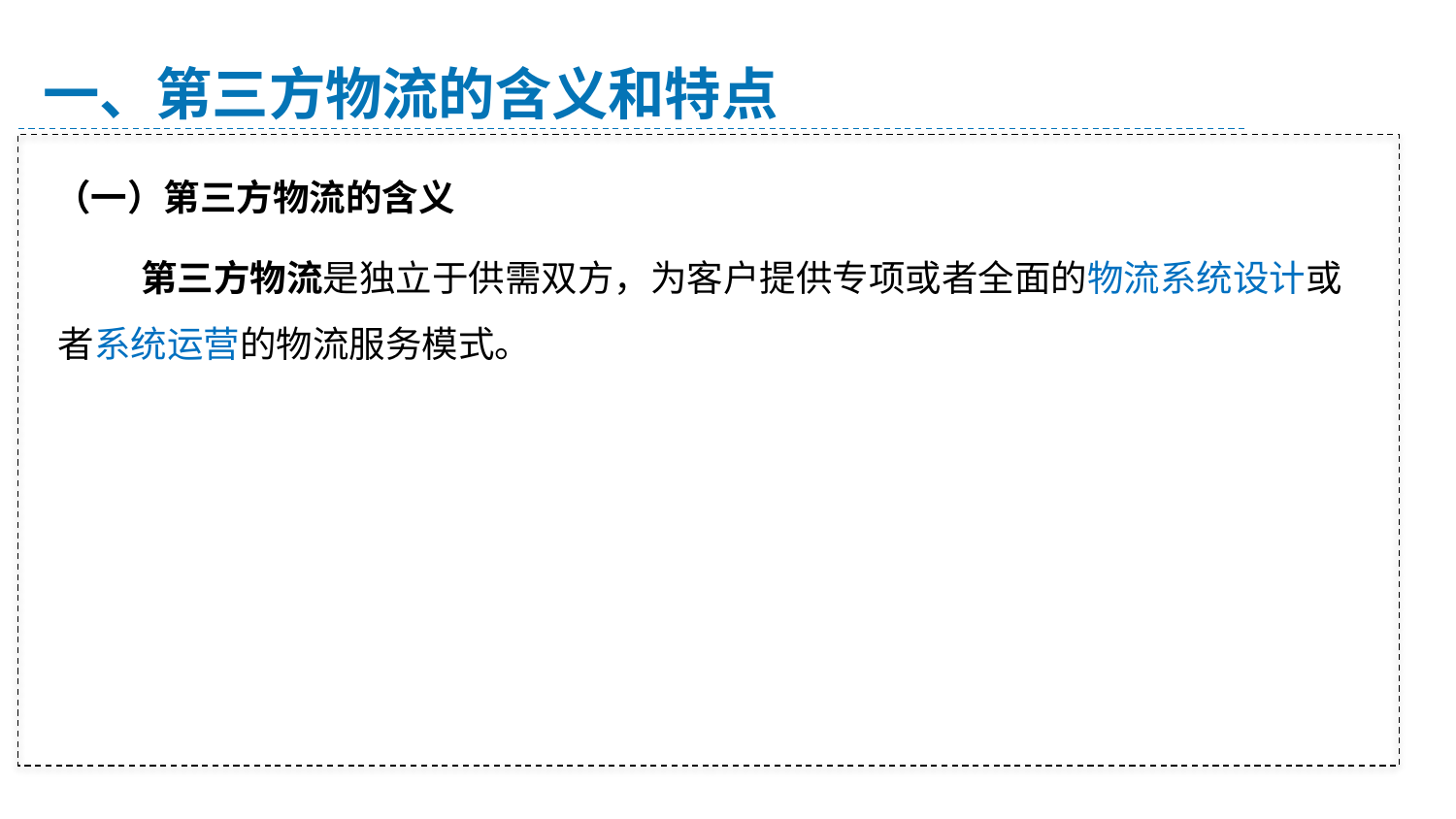

一、第三方物流的含义和特点

（一）第三方物流的含义
         第三方物流是独立于供需双方，为客户提供专项或者全面的物流系统设计或者系统运营的物流服务模式。